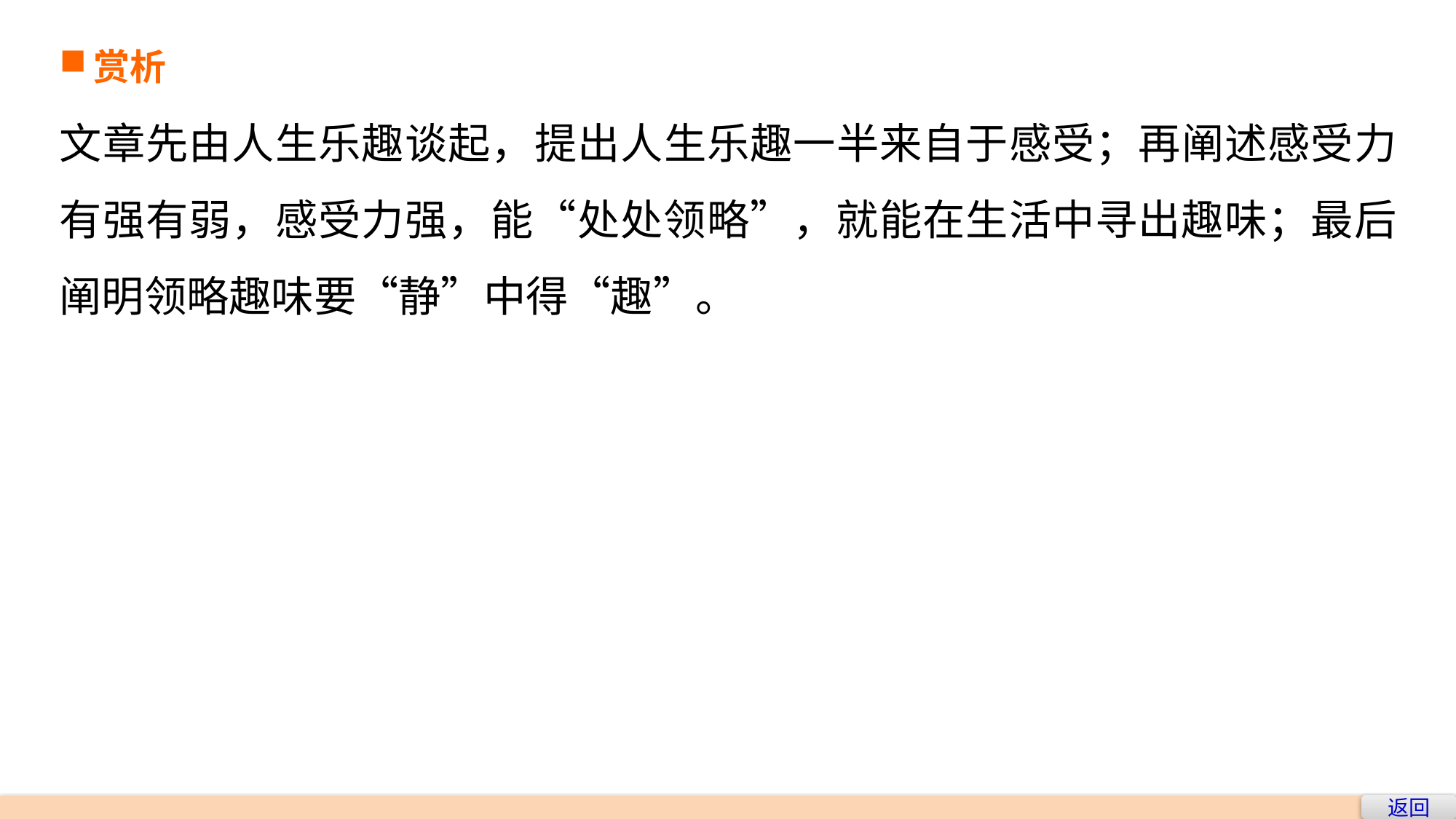

赏析
文章先由人生乐趣谈起，提出人生乐趣一半来自于感受；再阐述感受力有强有弱，感受力强，能“处处领略”，就能在生活中寻出趣味；最后阐明领略趣味要“静”中得“趣”。
返回